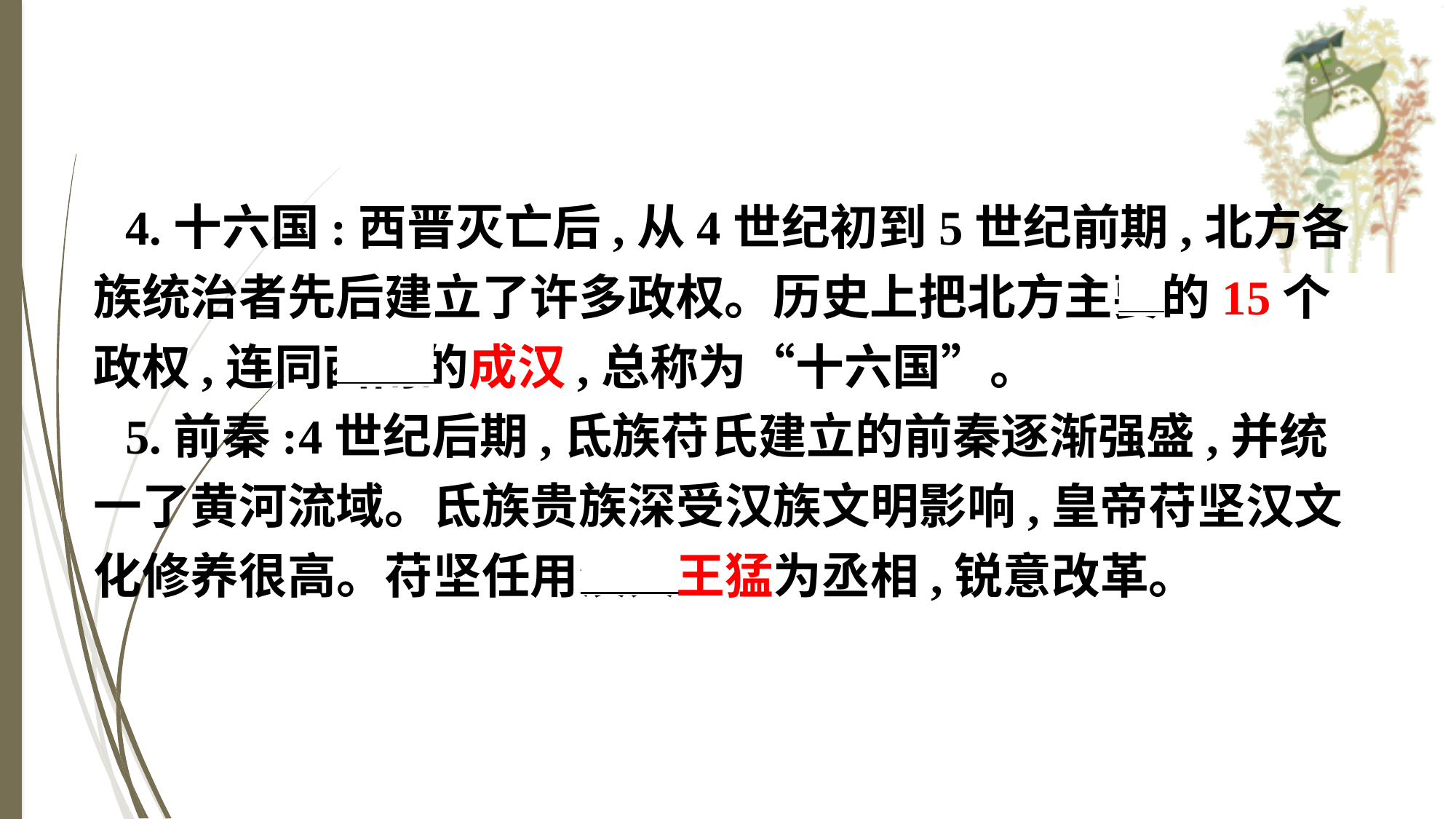

4.十六国:西晋灭亡后,从4世纪初到5世纪前期,北方各族统治者先后建立了许多政权。历史上把北方主要的15个政权,连同西南的成汉,总称为“十六国”。
5.前秦:4世纪后期,氐族苻氏建立的前秦逐渐强盛,并统一了黄河流域。氐族贵族深受汉族文明影响,皇帝苻坚汉文化修养很高。苻坚任用汉人王猛为丞相,锐意改革。